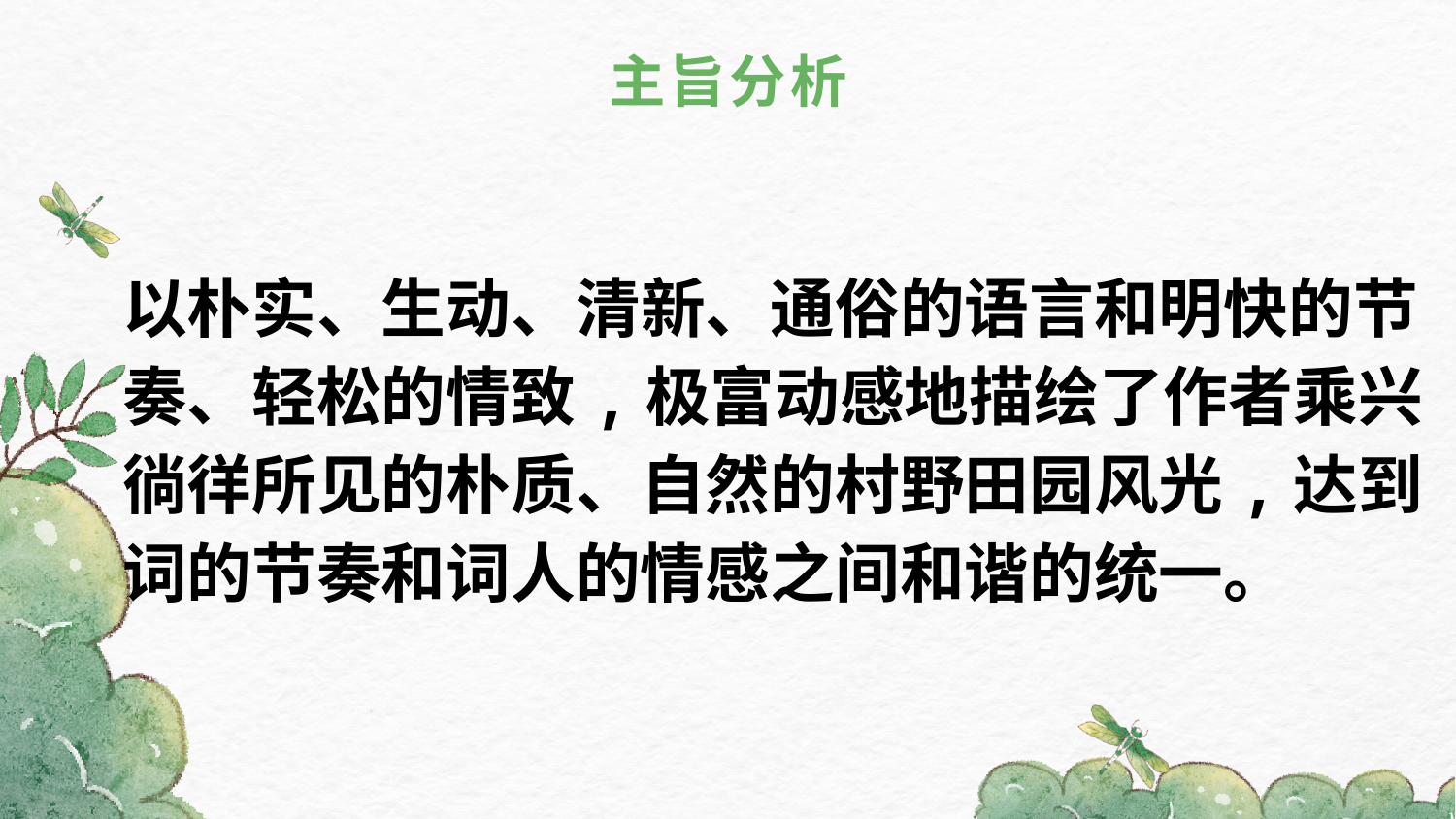

# 主旨分析
以朴实、生动、清新、通俗的语言和明快的节奏、轻松的情致,极富动感地描绘了作者乘兴徜徉所见的朴质、自然的村野田园风光,达到词的节奏和词人的情感之间和谐的统一。